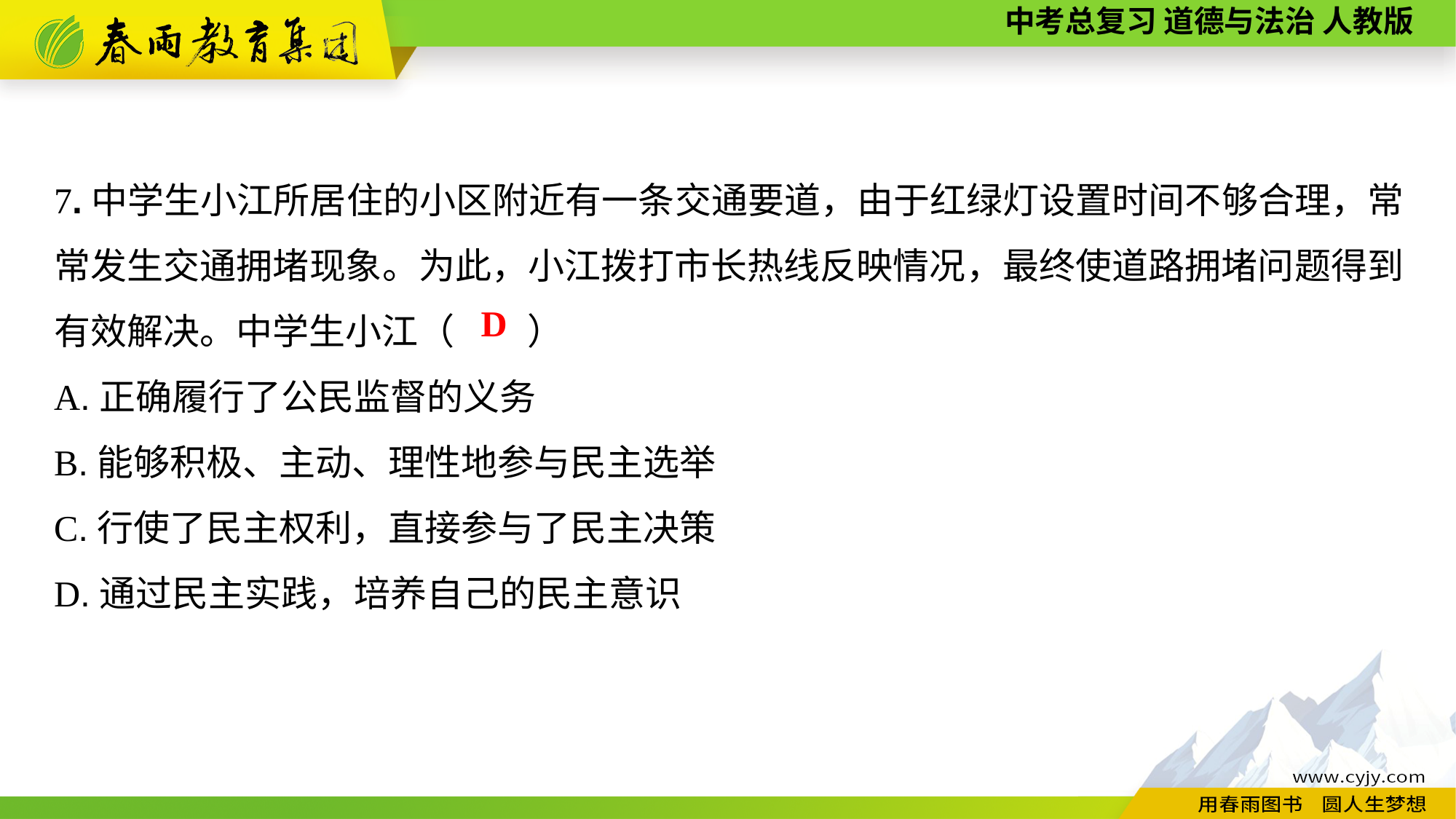

7.中学生小江所居住的小区附近有一条交通要道，由于红绿灯设置时间不够合理，常常发生交通拥堵现象。为此，小江拨打市长热线反映情况，最终使道路拥堵问题得到有效解决。中学生小江（　　）
A.正确履行了公民监督的义务
B.能够积极、主动、理性地参与民主选举
C.行使了民主权利，直接参与了民主决策
D.通过民主实践，培养自己的民主意识
D